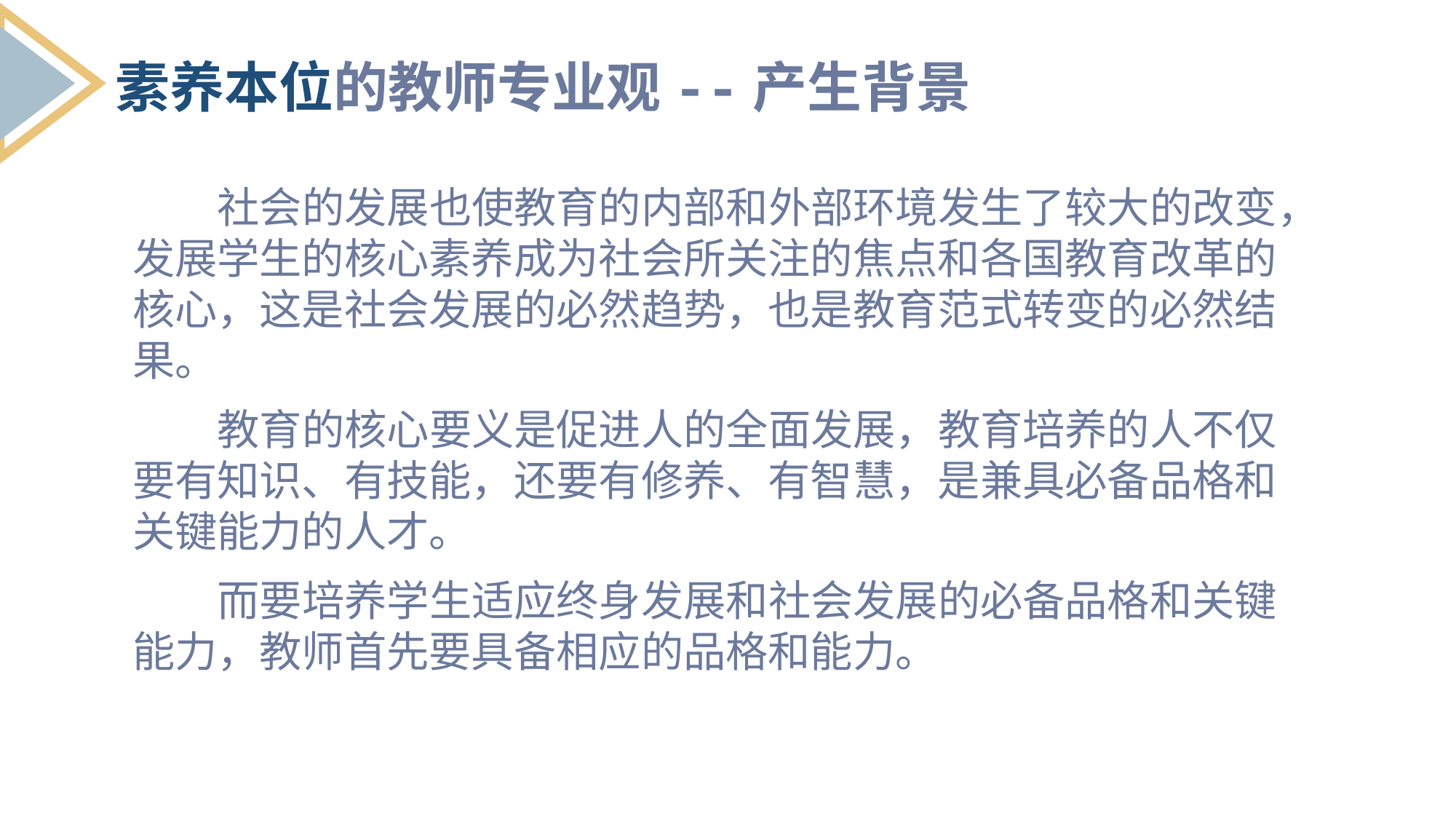

素养本位的教师专业观--产生背景
社会的发展也使教育的内部和外部环境发生了较大的改变，发展学生的核心素养成为社会所关注的焦点和各国教育改革的核心，这是社会发展的必然趋势，也是教育范式转变的必然结果。
教育的核心要义是促进人的全面发展，教育培养的人不仅要有知识、有技能，还要有修养、有智慧，是兼具必备品格和关键能力的人才。
而要培养学生适应终身发展和社会发展的必备品格和关键能力，教师首先要具备相应的品格和能力。